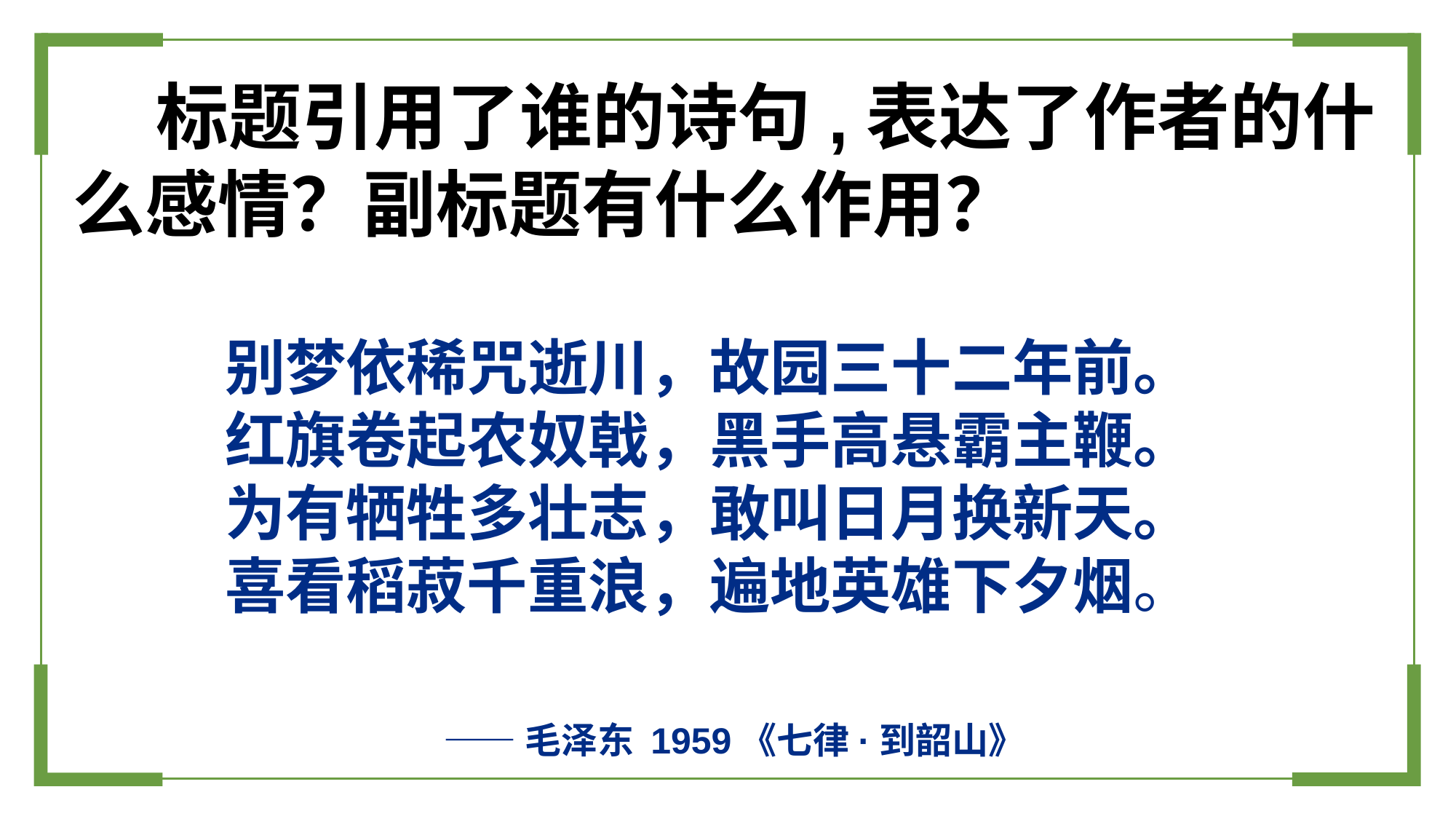

标题引用了谁的诗句,表达了作者的什么感情？副标题有什么作用？
别梦依稀咒逝川，故园三十二年前。
红旗卷起农奴戟，黑手高悬霸主鞭。
为有牺牲多壮志，敢叫日月换新天。
喜看稻菽千重浪，遍地英雄下夕烟。
                ——毛泽东 1959《七律·到韶山》